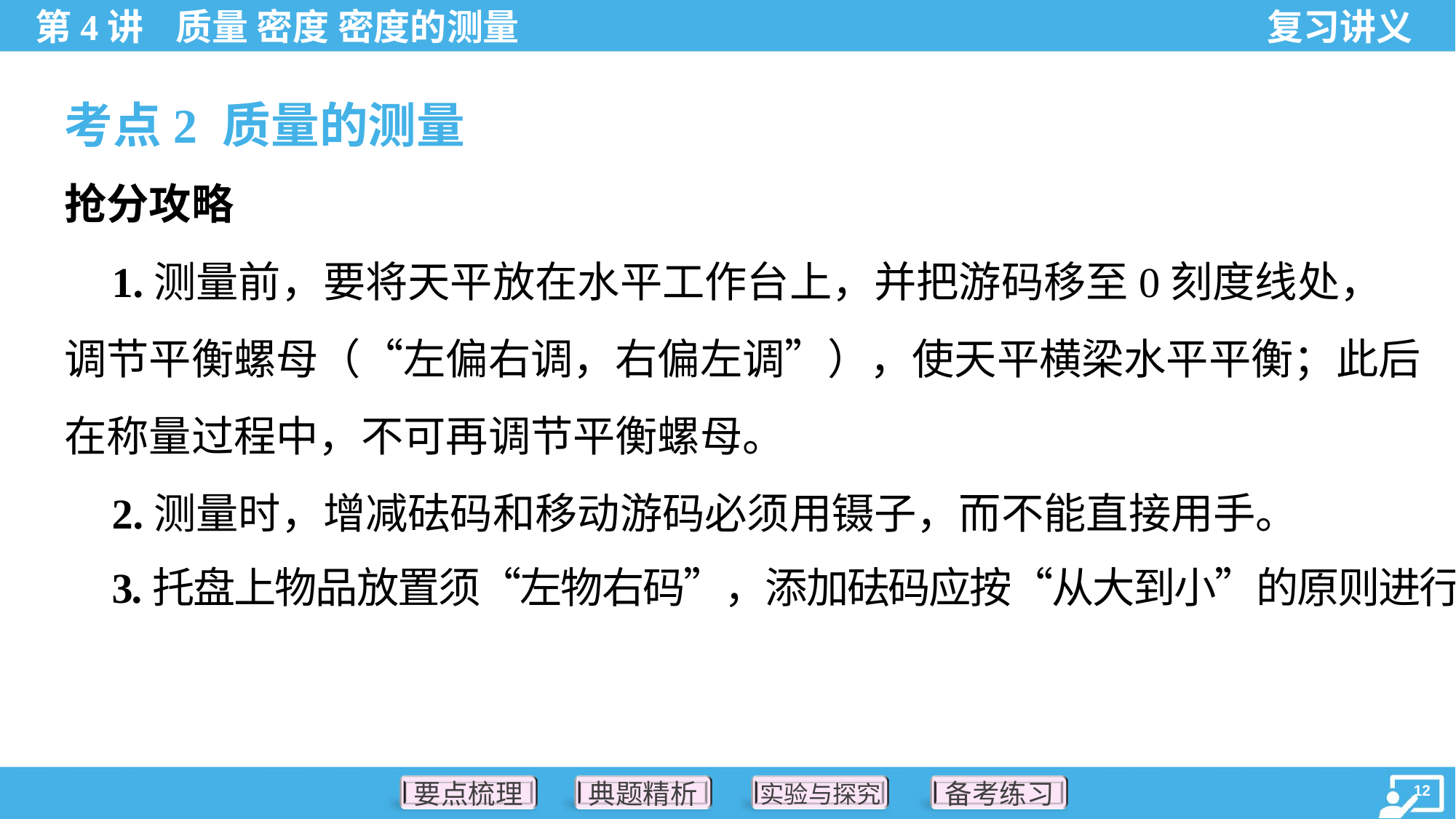

考点2 质量的测量
抢分攻略
    1.测量前，要将天平放在水平工作台上，并把游码移至0刻度线处，
调节平衡螺母（“左偏右调，右偏左调”），使天平横梁水平平衡；此后
在称量过程中，不可再调节平衡螺母。
    2.测量时，增减砝码和移动游码必须用镊子，而不能直接用手。
    3.托盘上物品放置须“左物右码”，添加砝码应按“从大到小”的原则进行。